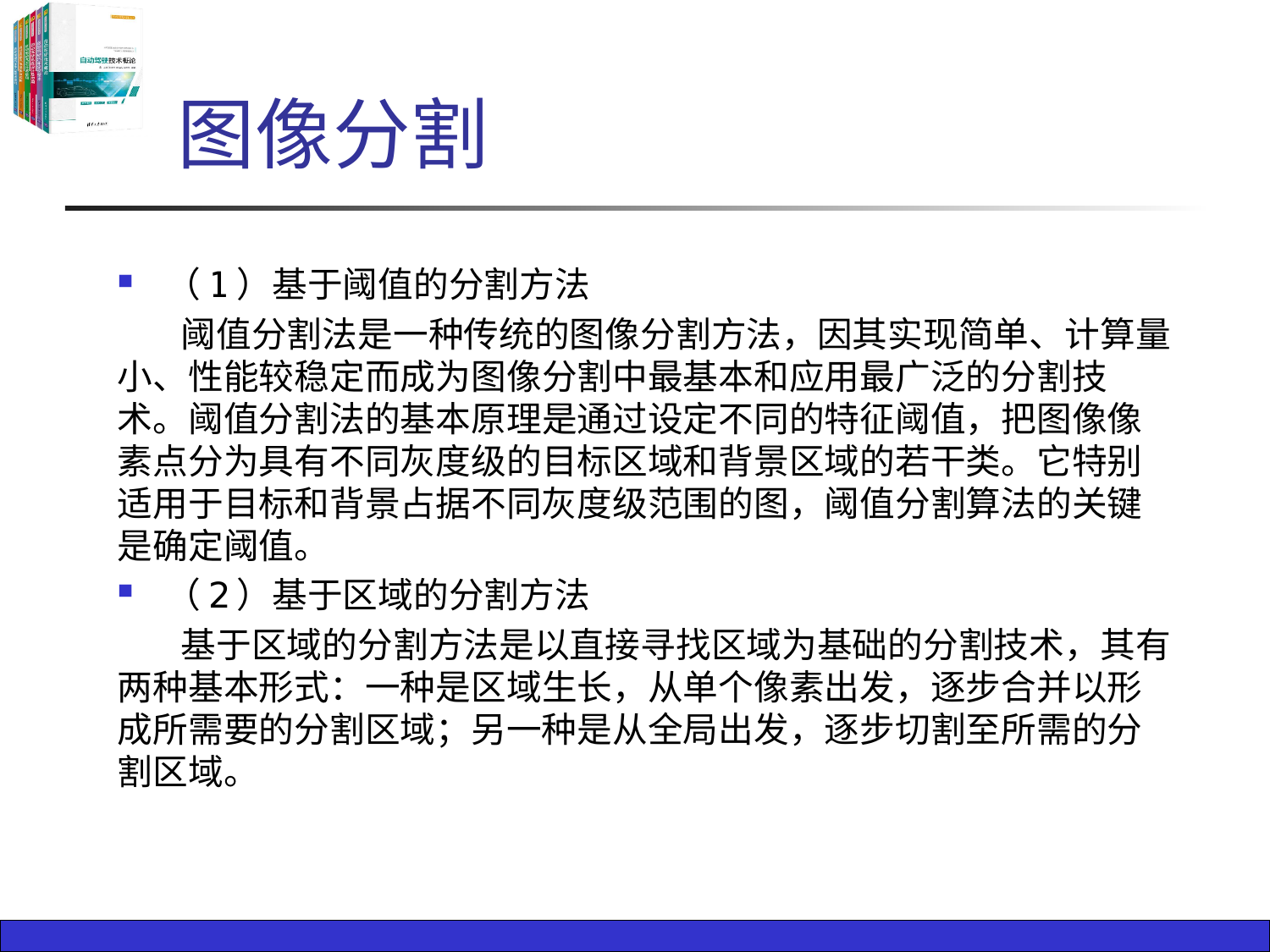

# 图像分割
（1）基于阈值的分割方法
       阈值分割法是一种传统的图像分割方法，因其实现简单、计算量小、性能较稳定而成为图像分割中最基本和应用最广泛的分割技术。阈值分割法的基本原理是通过设定不同的特征阈值，把图像像素点分为具有不同灰度级的目标区域和背景区域的若干类。它特别适用于目标和背景占据不同灰度级范围的图，阈值分割算法的关键是确定阈值。
（2）基于区域的分割方法
       基于区域的分割方法是以直接寻找区域为基础的分割技术，其有两种基本形式：一种是区域生长，从单个像素出发，逐步合并以形成所需要的分割区域；另一种是从全局出发，逐步切割至所需的分割区域。